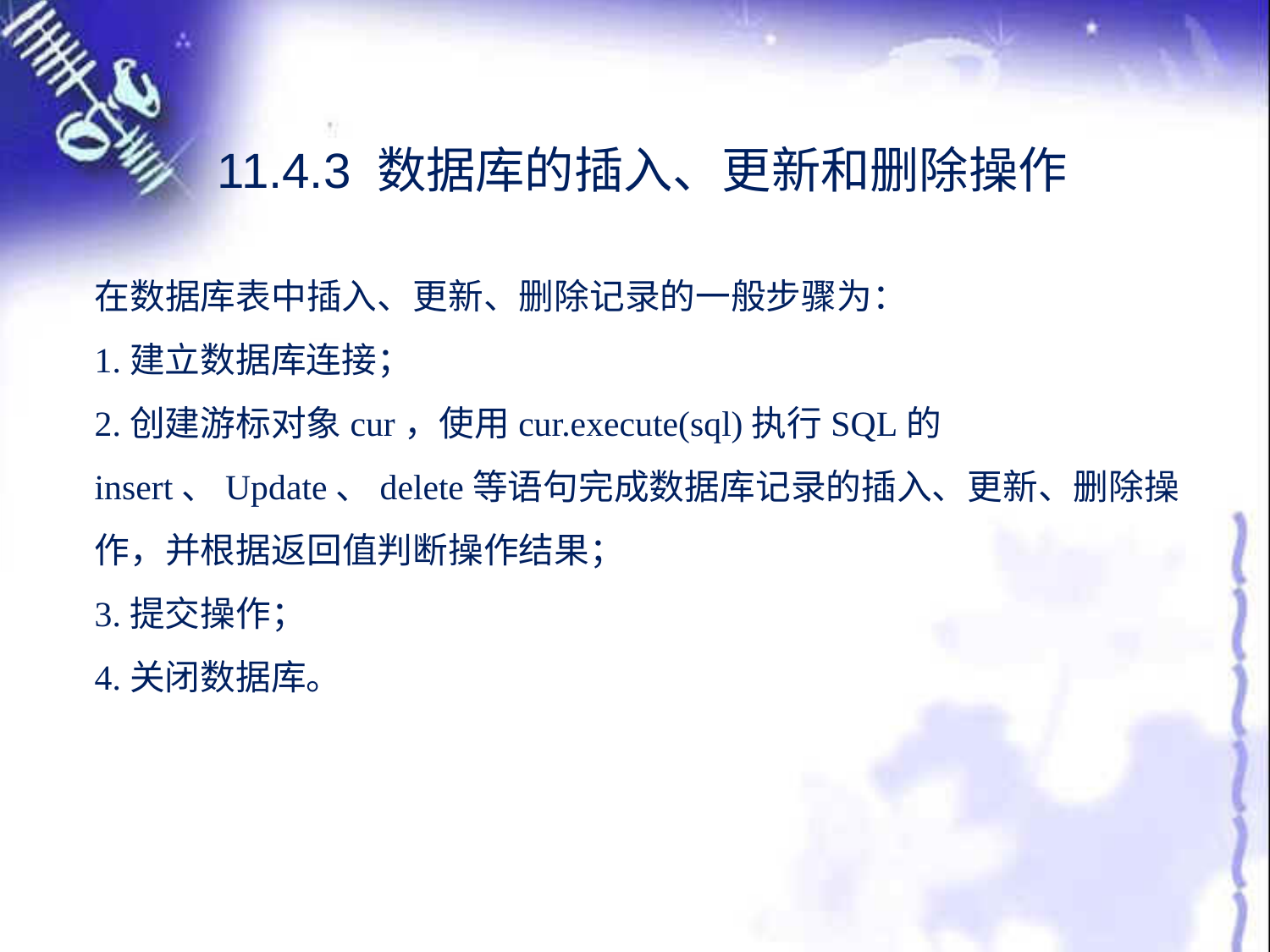

11.4.3 数据库的插入、更新和删除操作
在数据库表中插入、更新、删除记录的一般步骤为：
1.建立数据库连接；
2.创建游标对象cur，使用cur.execute(sql)执行SQL的insert、Update、delete等语句完成数据库记录的插入、更新、删除操作，并根据返回值判断操作结果；
3.提交操作；
4.关闭数据库。